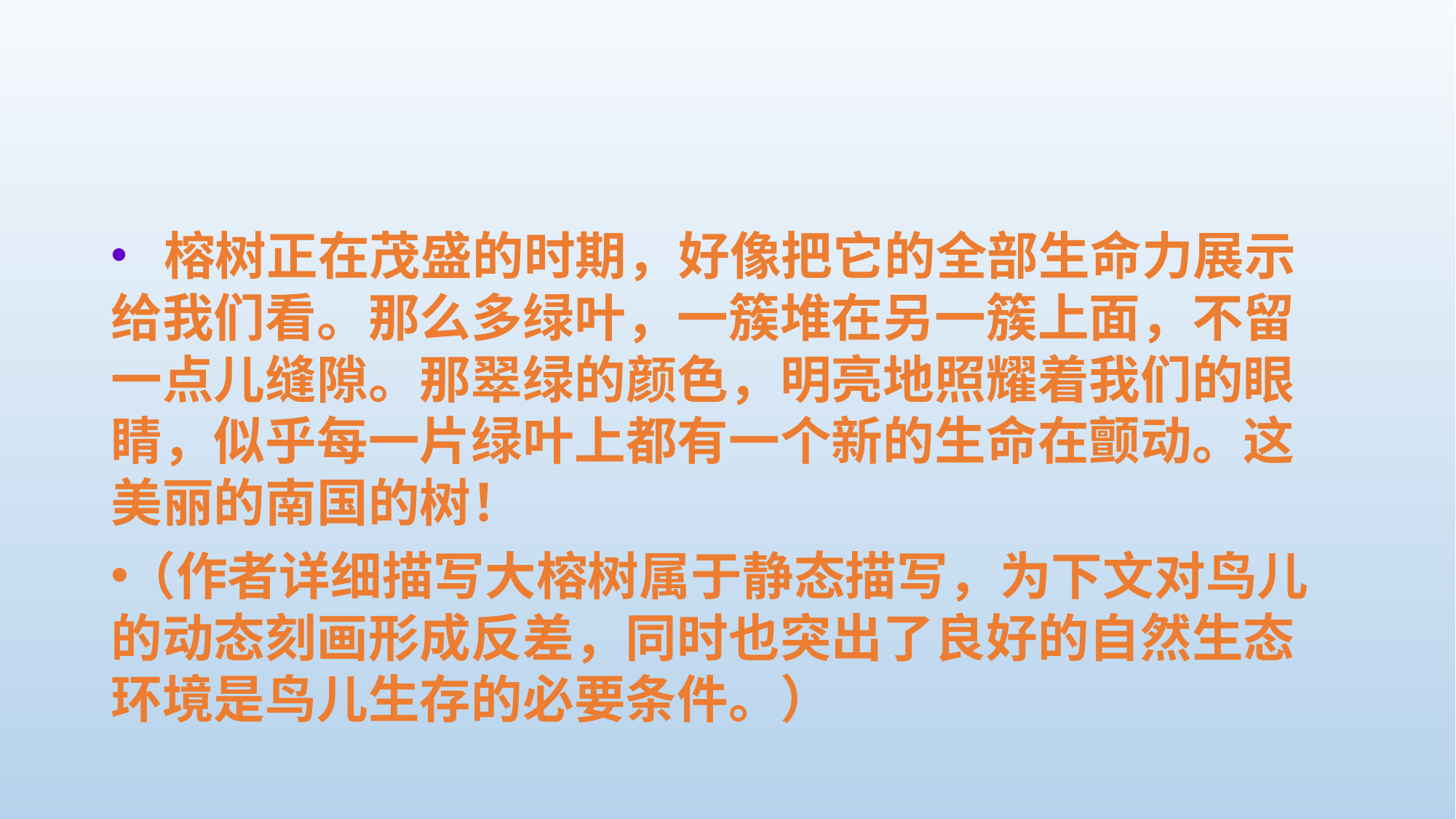

#
   榕树正在茂盛的时期，好像把它的全部生命力展示给我们看。那么多绿叶，一簇堆在另一簇上面，不留一点儿缝隙。那翠绿的颜色，明亮地照耀着我们的眼睛，似乎每一片绿叶上都有一个新的生命在颤动。这美丽的南国的树！
（作者详细描写大榕树属于静态描写，为下文对鸟儿的动态刻画形成反差，同时也突出了良好的自然生态环境是鸟儿生存的必要条件。）